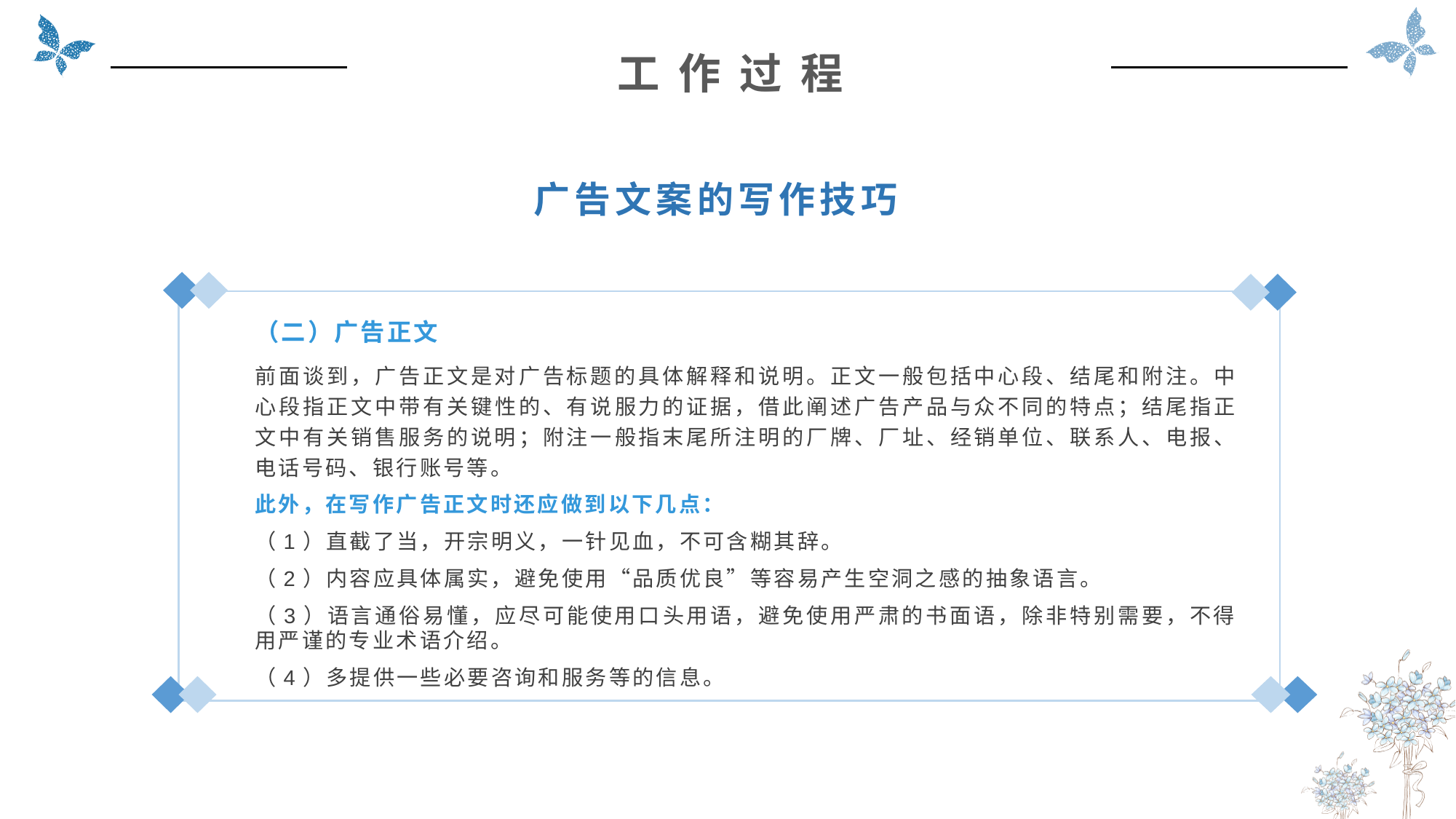

工 作 过 程
广告文案的写作技巧

（二）广告正文
前面谈到，广告正文是对广告标题的具体解释和说明。正文一般包括中心段、结尾和附注。中心段指正文中带有关键性的、有说服力的证据，借此阐述广告产品与众不同的特点；结尾指正文中有关销售服务的说明；附注一般指末尾所注明的厂牌、厂址、经销单位、联系人、电报、电话号码、银行账号等。
此外，在写作广告正文时还应做到以下几点：
（1）直截了当，开宗明义，一针见血，不可含糊其辞。
（2）内容应具体属实，避免使用“品质优良”等容易产生空洞之感的抽象语言。
（3）语言通俗易懂，应尽可能使用口头用语，避免使用严肃的书面语，除非特别需要，不得用严谨的专业术语介绍。
（4）多提供一些必要咨询和服务等的信息。